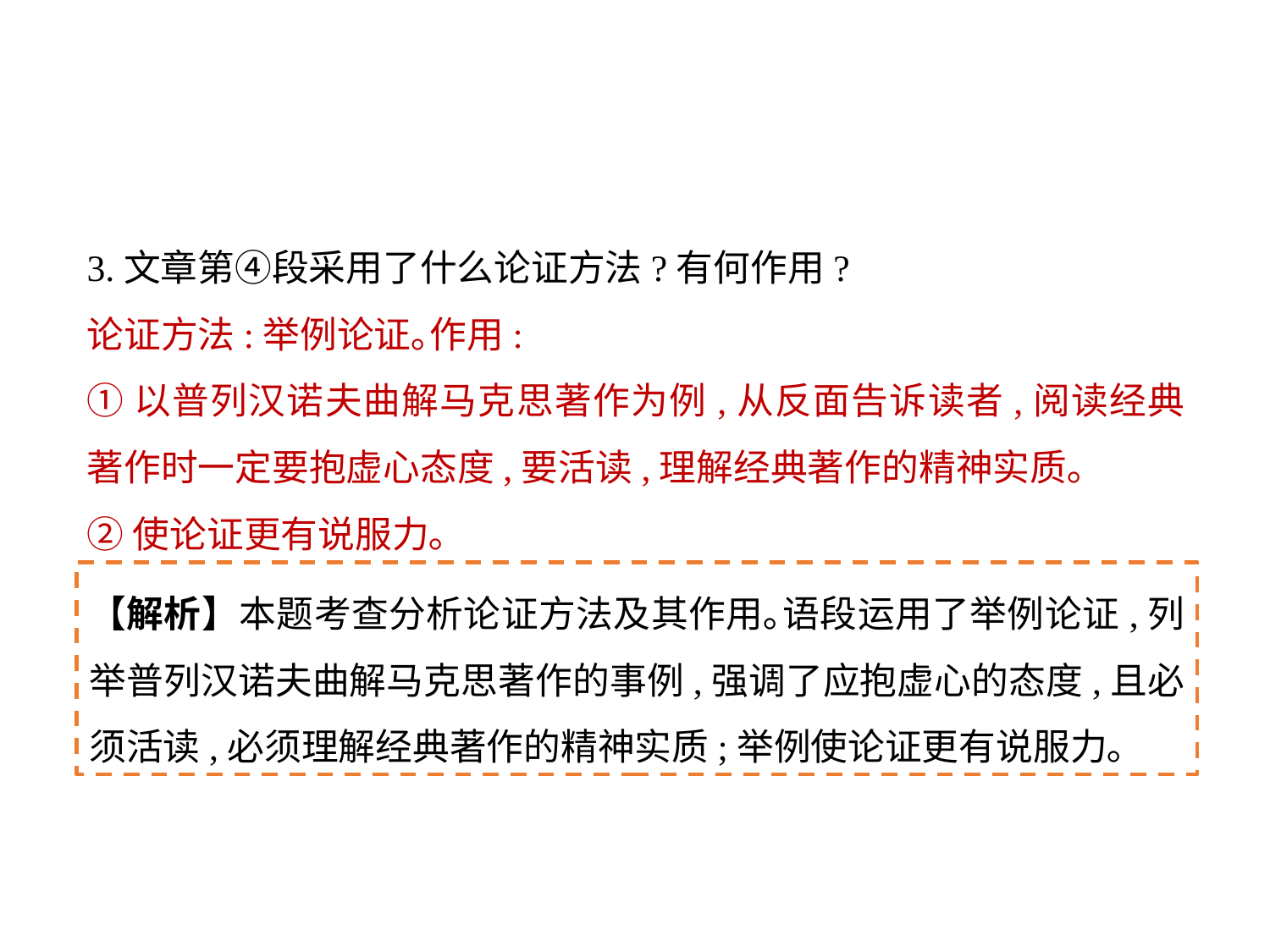

3.文章第④段采用了什么论证方法?有何作用?
论证方法:举例论证｡作用:
①以普列汉诺夫曲解马克思著作为例,从反面告诉读者,阅读经典著作时一定要抱虚心态度,要活读,理解经典著作的精神实质｡
②使论证更有说服力｡
【解析】本题考查分析论证方法及其作用｡语段运用了举例论证,列举普列汉诺夫曲解马克思著作的事例,强调了应抱虚心的态度,且必须活读,必须理解经典著作的精神实质;举例使论证更有说服力｡